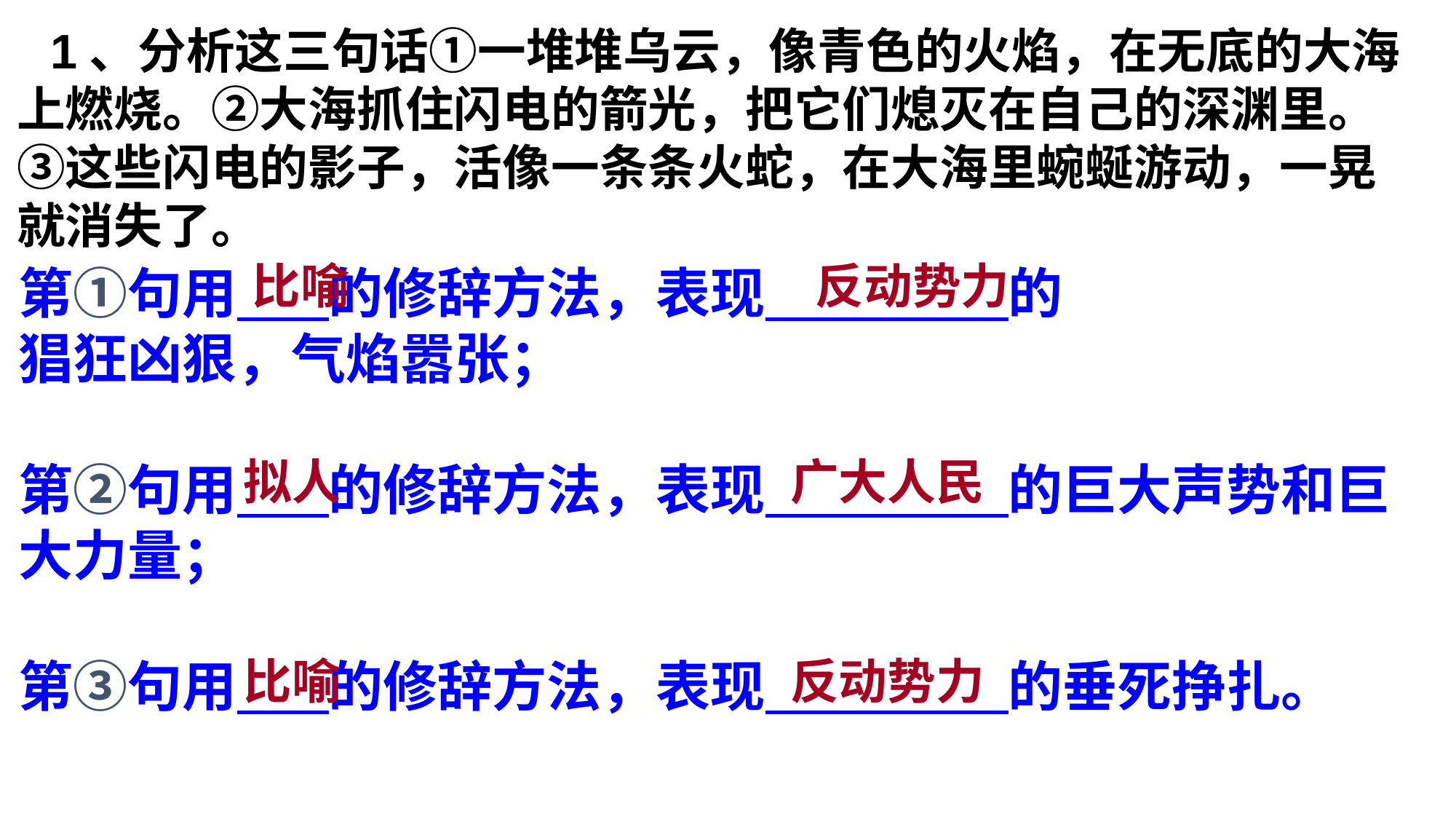

#
　1、分析这三句话①一堆堆乌云，像青色的火焰，在无底的大海上燃烧。②大海抓住闪电的箭光，把它们熄灭在自己的深渊里。③这些闪电的影子，活像一条条火蛇，在大海里蜿蜒游动，一晃就消失了。

第①句用  　 的修辞方法，表现　 　 　　的
猖狂凶狠，气焰嚣张；
第②句用  　 的修辞方法，表现　 　 　　的巨大声势和巨大力量；
第③句用  　 的修辞方法，表现　 　 　　的垂死挣扎。
比喻
反动势力
拟人
广大人民
比喻
反动势力